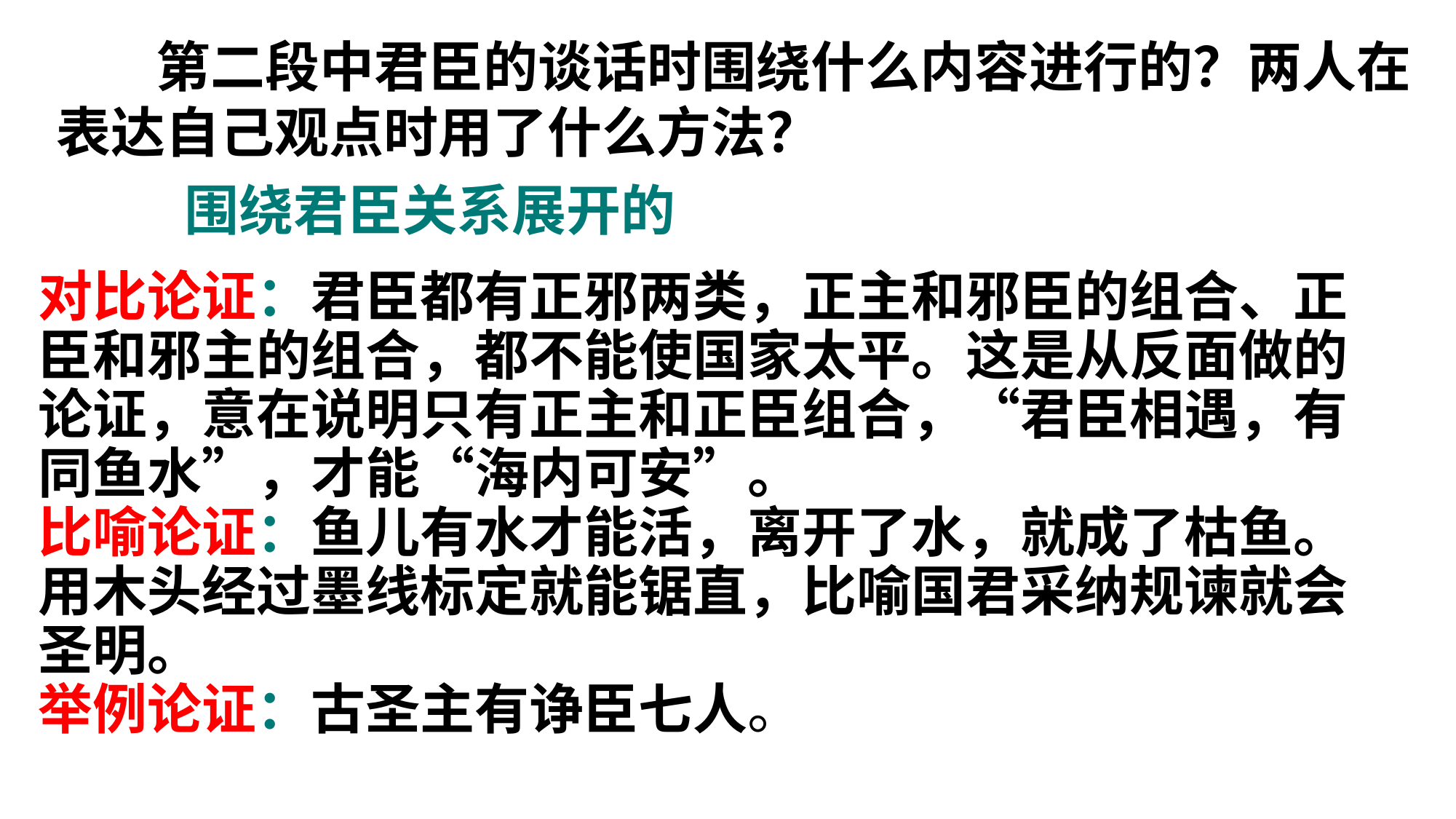

第二段中君臣的谈话时围绕什么内容进行的？两人在表达自己观点时用了什么方法？
围绕君臣关系展开的
对比论证：君臣都有正邪两类，正主和邪臣的组合、正臣和邪主的组合，都不能使国家太平。这是从反面做的论证，意在说明只有正主和正臣组合，“君臣相遇，有同鱼水”，才能“海内可安”。
比喻论证：鱼儿有水才能活，离开了水，就成了枯鱼。
用木头经过墨线标定就能锯直，比喻国君采纳规谏就会圣明。
举例论证：古圣主有诤臣七人。